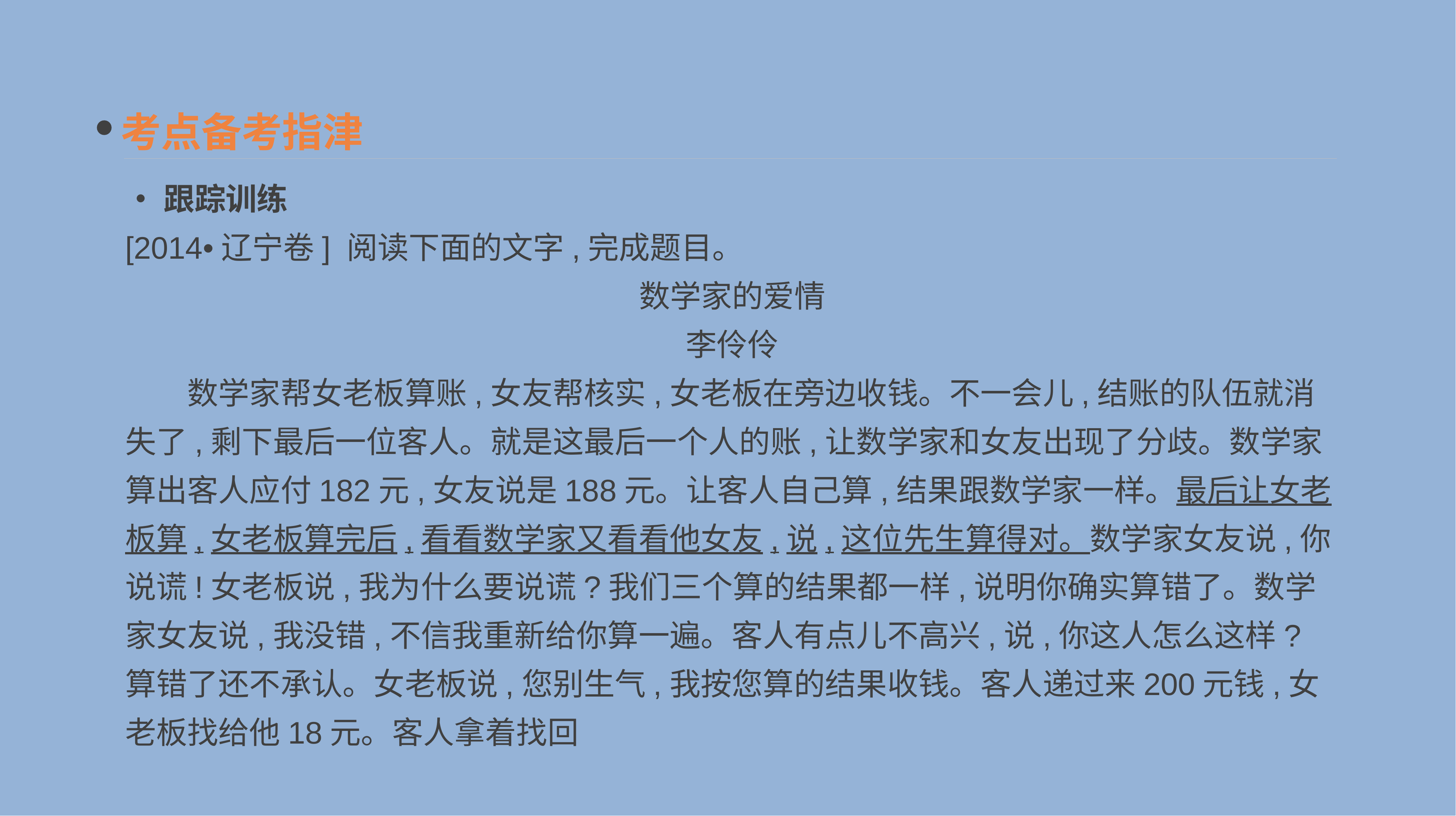

考点备考指津

•跟踪训练
[2014•辽宁卷] 阅读下面的文字,完成题目。
数学家的爱情
李伶伶
　　数学家帮女老板算账,女友帮核实,女老板在旁边收钱。不一会儿,结账的队伍就消失了,剩下最后一位客人。就是这最后一个人的账,让数学家和女友出现了分歧。数学家算出客人应付182元,女友说是188元。让客人自己算,结果跟数学家一样。最后让女老板算,女老板算完后,看看数学家又看看他女友,说,这位先生算得对。数学家女友说,你说谎!女老板说,我为什么要说谎?我们三个算的结果都一样,说明你确实算错了。数学家女友说,我没错,不信我重新给你算一遍。客人有点儿不高兴,说,你这人怎么这样?算错了还不承认。女老板说,您别生气,我按您算的结果收钱。客人递过来200元钱,女老板找给他18元。客人拿着找回